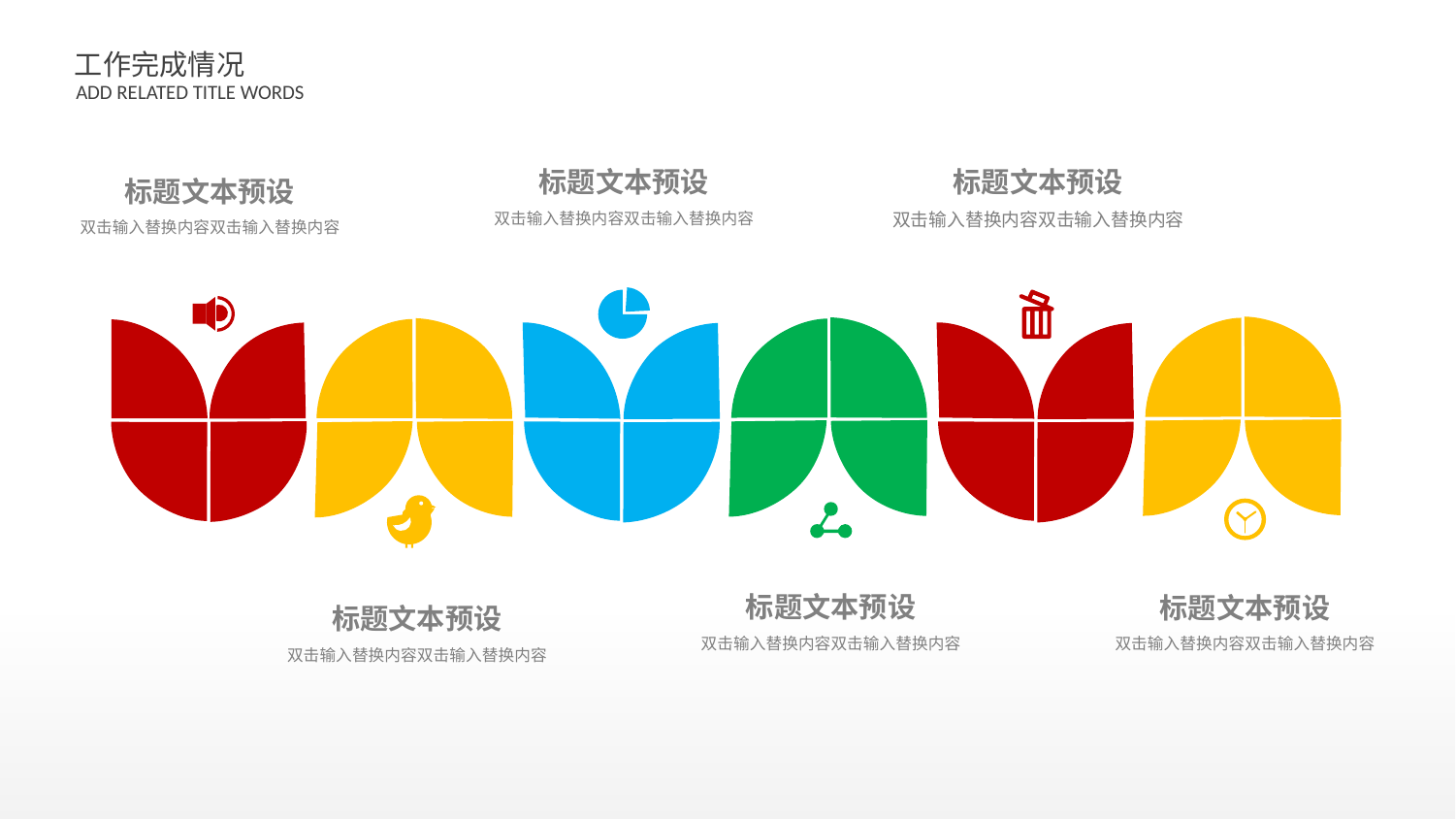

标题文本预设
双击输入替换内容双击输入替换内容

标题文本预设
双击输入替换内容双击输入替换内容

标题文本预设
双击输入替换内容双击输入替换内容

标题文本预设
双击输入替换内容双击输入替换内容

标题文本预设
双击输入替换内容双击输入替换内容

标题文本预设
双击输入替换内容双击输入替换内容